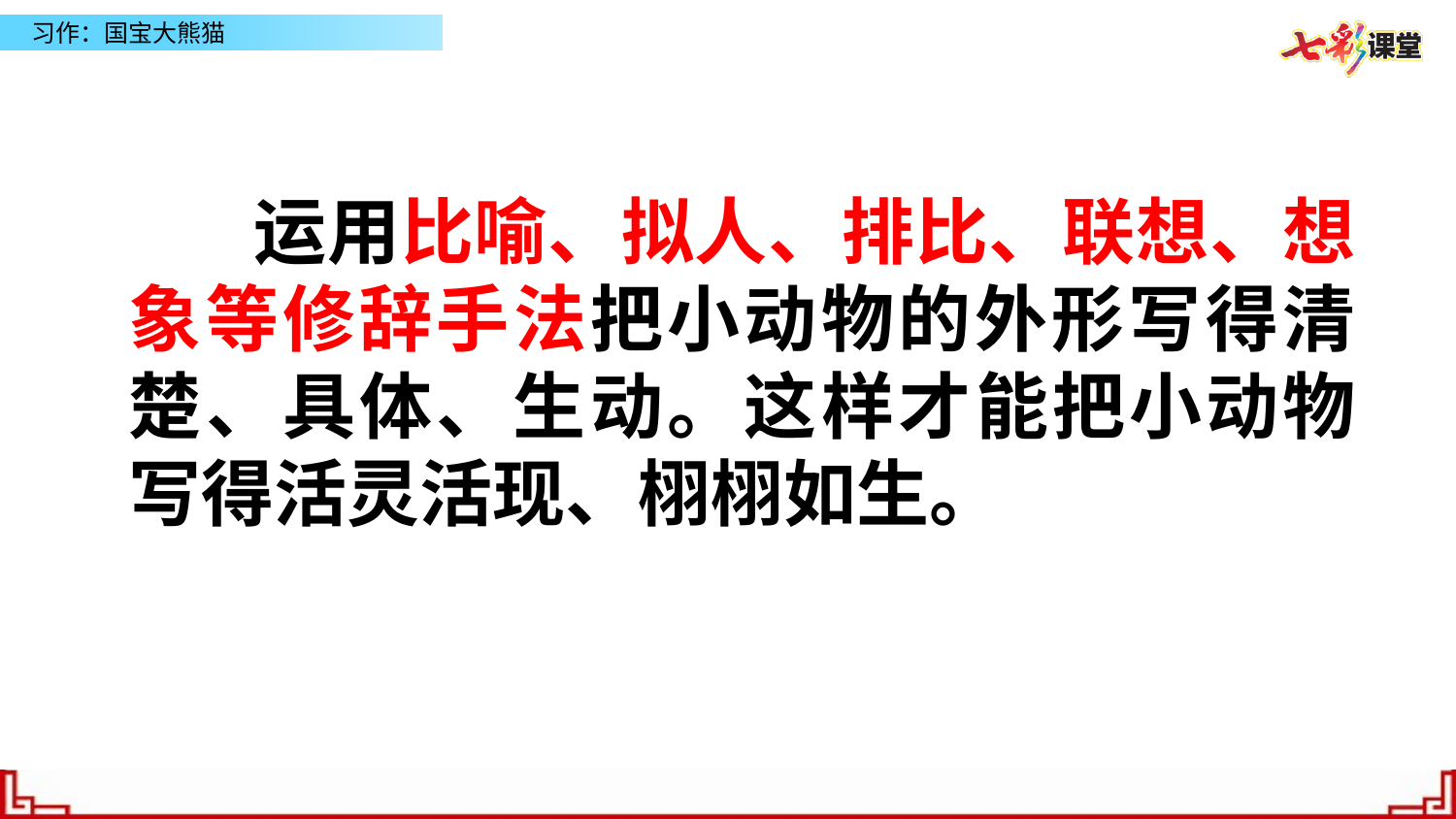

运用比喻、拟人、排比、联想、想象等修辞手法把小动物的外形写得清楚、具体、生动。这样才能把小动物写得活灵活现、栩栩如生。